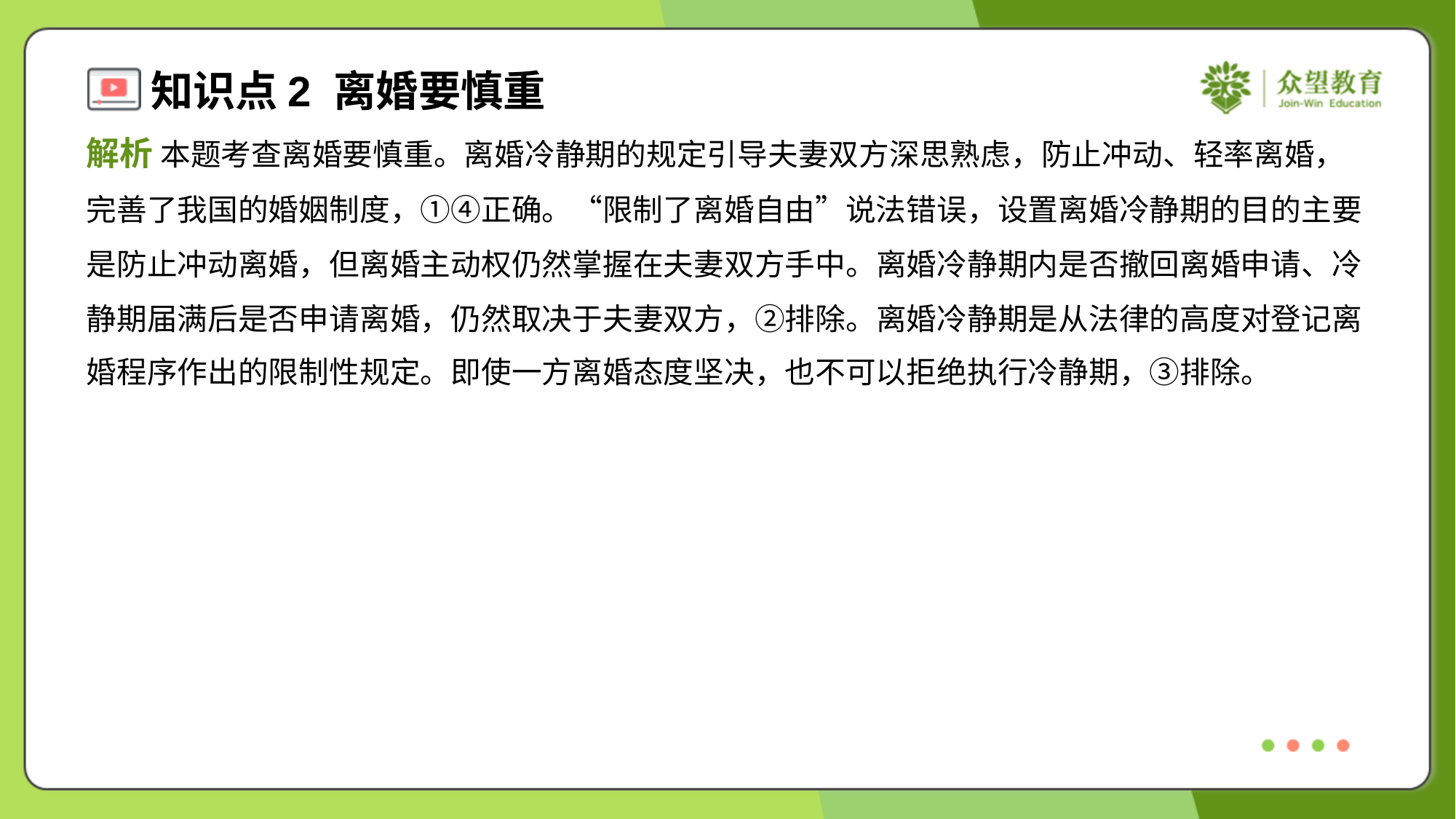

解析 本题考查离婚要慎重。离婚冷静期的规定引导夫妻双方深思熟虑，防止冲动、轻率离婚，
完善了我国的婚姻制度，①④正确。“限制了离婚自由”说法错误，设置离婚冷静期的目的主要
是防止冲动离婚，但离婚主动权仍然掌握在夫妻双方手中。离婚冷静期内是否撤回离婚申请、冷
静期届满后是否申请离婚，仍然取决于夫妻双方，②排除。离婚冷静期是从法律的高度对登记离
婚程序作出的限制性规定。即使一方离婚态度坚决，也不可以拒绝执行冷静期，③排除。